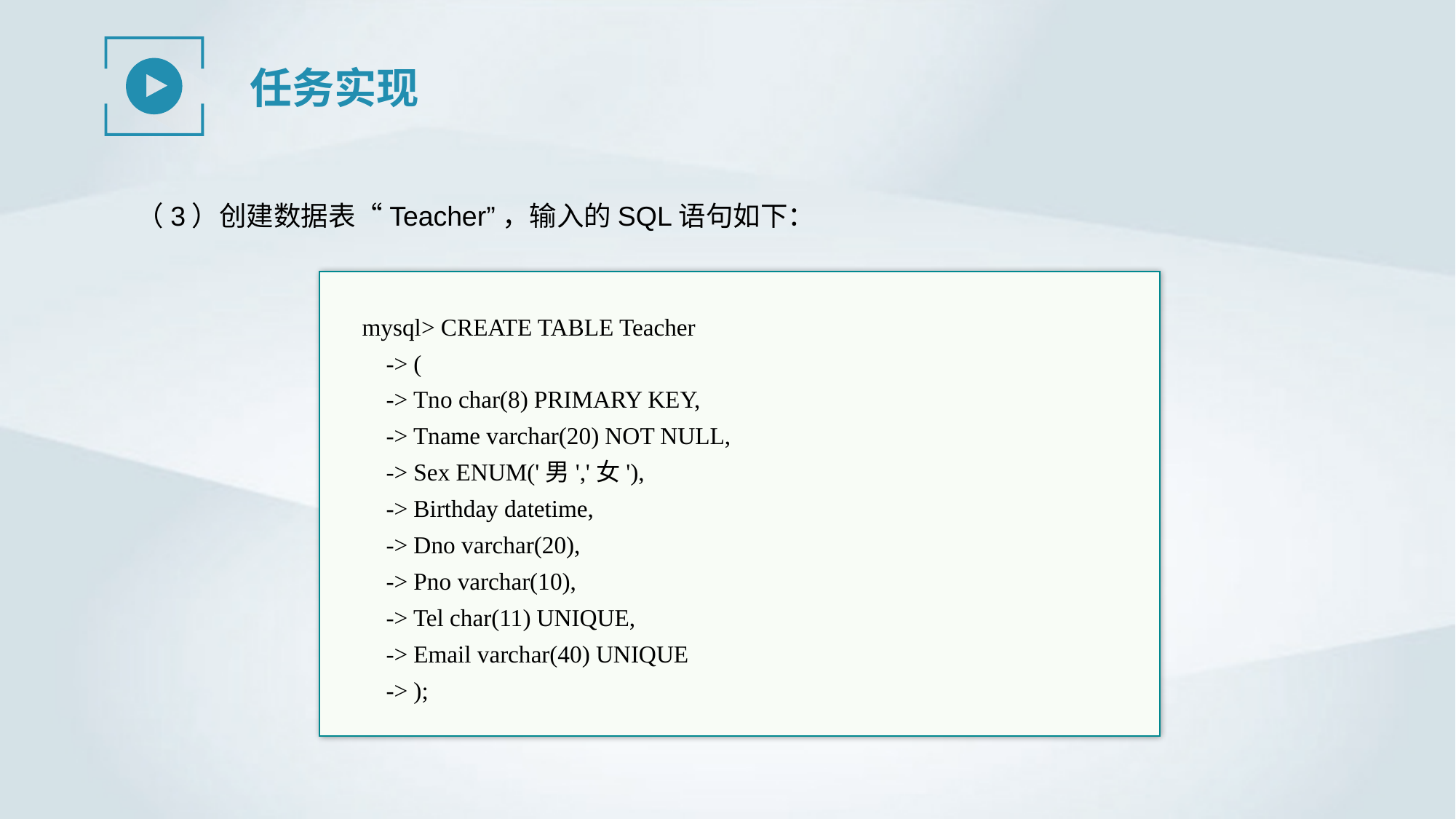

任务实现
（3）创建数据表“Teacher”，输入的SQL语句如下：
mysql> CREATE TABLE Teacher
    -> (
    -> Tno char(8) PRIMARY KEY,
    -> Tname varchar(20) NOT NULL,
    -> Sex ENUM('男','女'),
    -> Birthday datetime,
    -> Dno varchar(20),
    -> Pno varchar(10),
    -> Tel char(11) UNIQUE,
    -> Email varchar(40) UNIQUE
    -> );